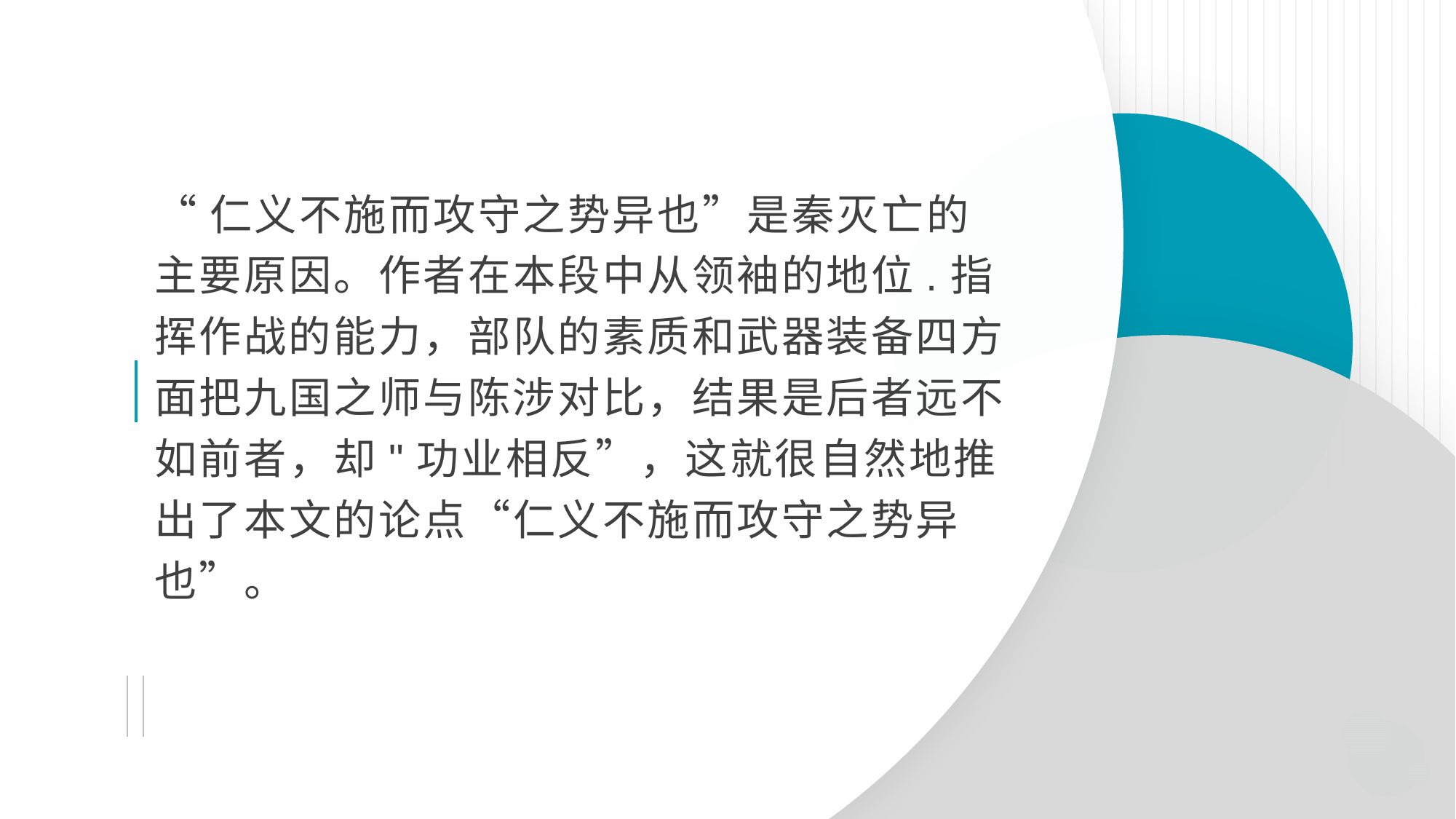

“仁义不施而攻守之势异也”是秦灭亡的主要原因。作者在本段中从领袖的地位.指挥作战的能力，部队的素质和武器装备四方面把九国之师与陈涉对比，结果是后者远不如前者，却"功业相反”，这就很自然地推出了本文的论点“仁义不施而攻守之势异也”。